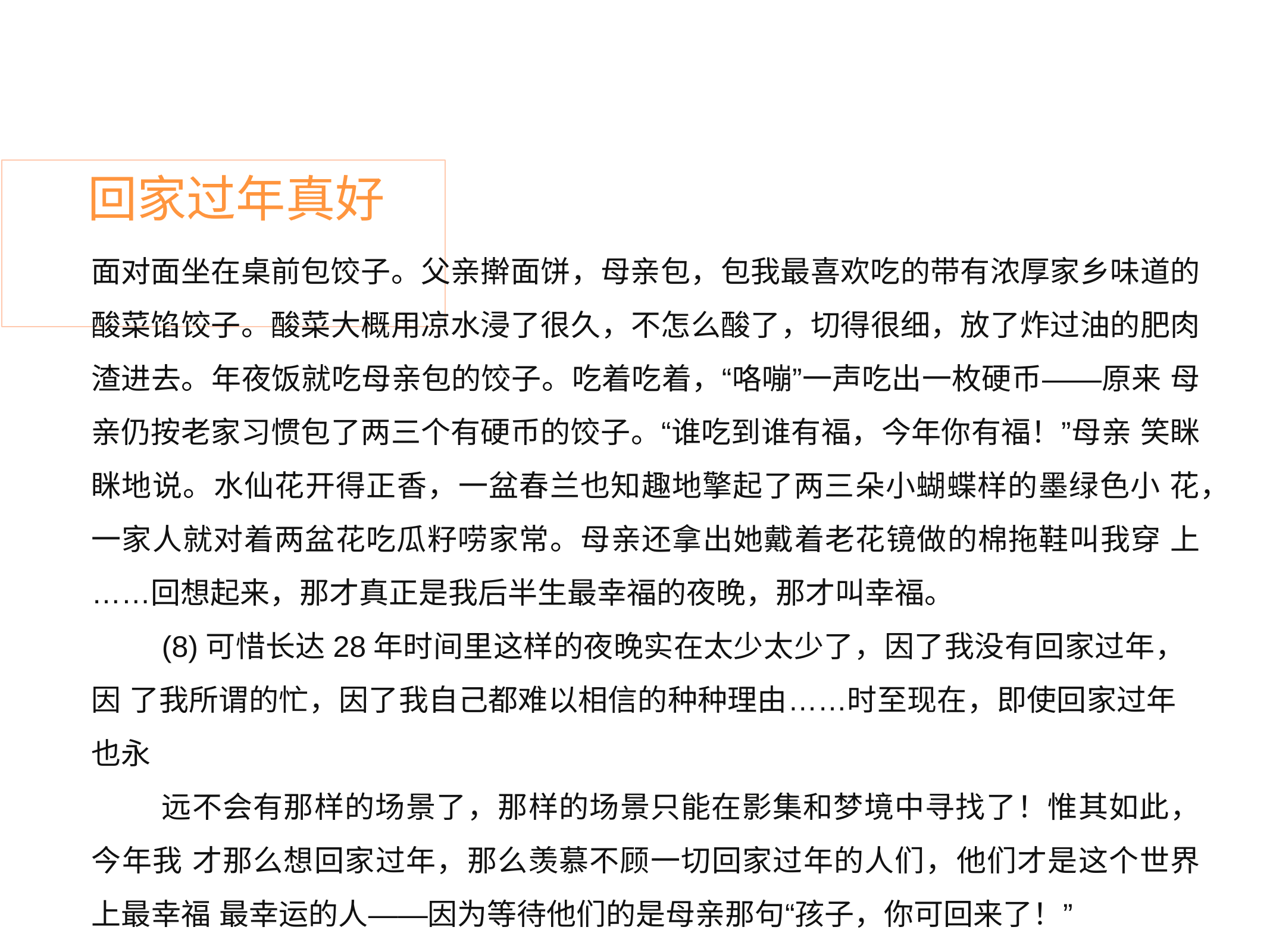

# 回家过年真好
面对面坐在桌前包饺子。父亲擀面饼，母亲包，包我最喜欢吃的带有浓厚家乡味道的 酸菜馅饺子。酸菜大概用凉水浸了很久，不怎么酸了，切得很细，放了炸过油的肥肉 渣进去。年夜饭就吃母亲包的饺子。吃着吃着，“咯嘣”一声吃出一枚硬币——原来 母亲仍按老家习惯包了两三个有硬币的饺子。“谁吃到谁有福，今年你有福！”母亲 笑眯眯地说。水仙花开得正香，一盆春兰也知趣地擎起了两三朵小蝴蝶样的墨绿色小 花，一家人就对着两盆花吃瓜籽唠家常。母亲还拿出她戴着老花镜做的棉拖鞋叫我穿 上……回想起来，那才真正是我后半生最幸福的夜晚，那才叫幸福。
(8)可惜长达28年时间里这样的夜晚实在太少太少了，因了我没有回家过年，因 了我所谓的忙，因了我自己都难以相信的种种理由……时至现在，即使回家过年也永
远不会有那样的场景了，那样的场景只能在影集和梦境中寻找了！惟其如此，今年我 才那么想回家过年，那么羡慕不顾一切回家过年的人们，他们才是这个世界上最幸福 最幸运的人——因为等待他们的是母亲那句“孩子，你可回来了！”